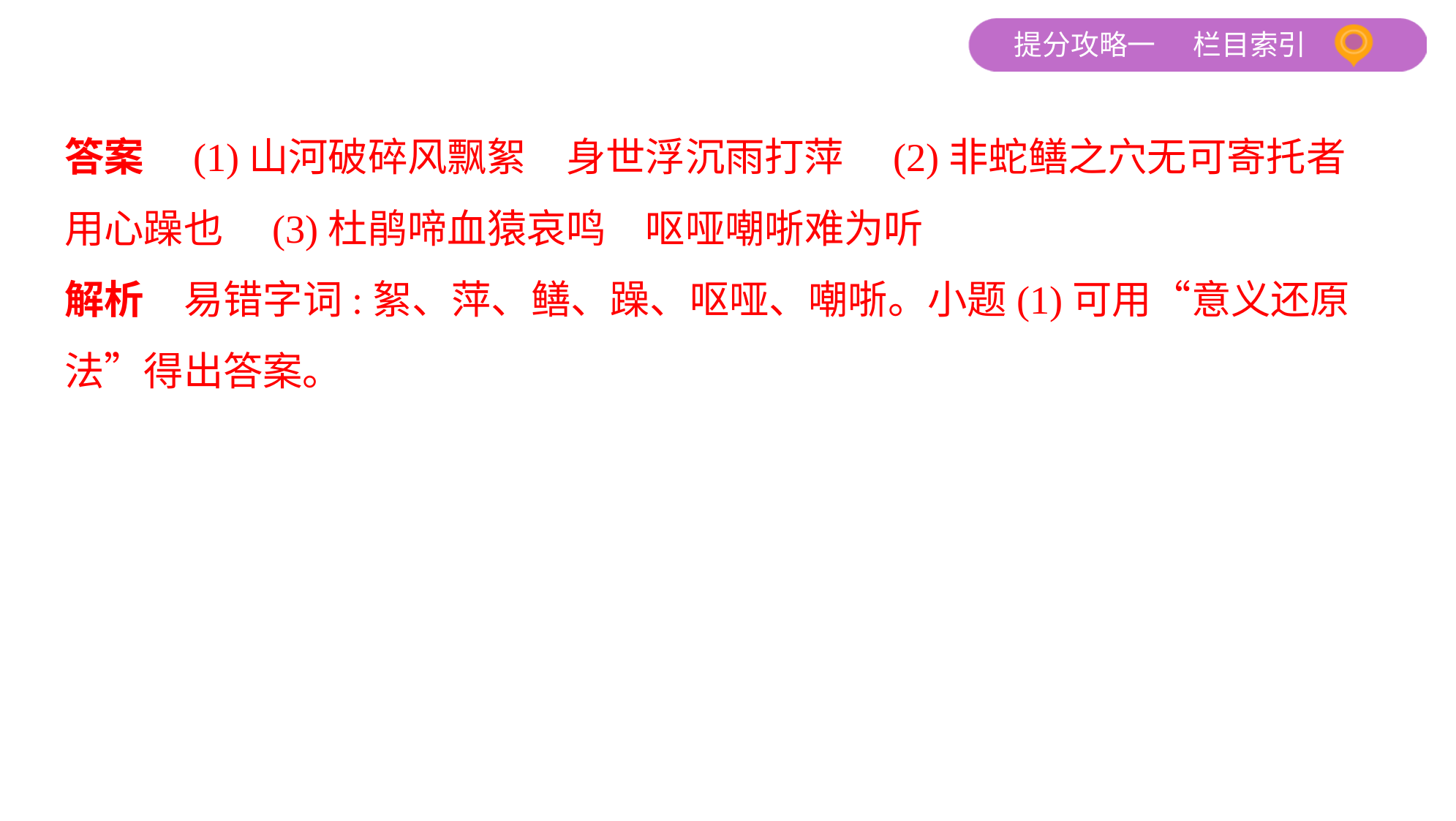

答案　(1)山河破碎风飘絮　身世浮沉雨打萍　(2)非蛇鳝之穴无可寄托者    
用心躁也　(3)杜鹃啼血猿哀鸣　呕哑嘲哳难为听
解析　易错字词:絮、萍、鳝、躁、呕哑、嘲哳。小题(1)可用“意义还原
法”得出答案。